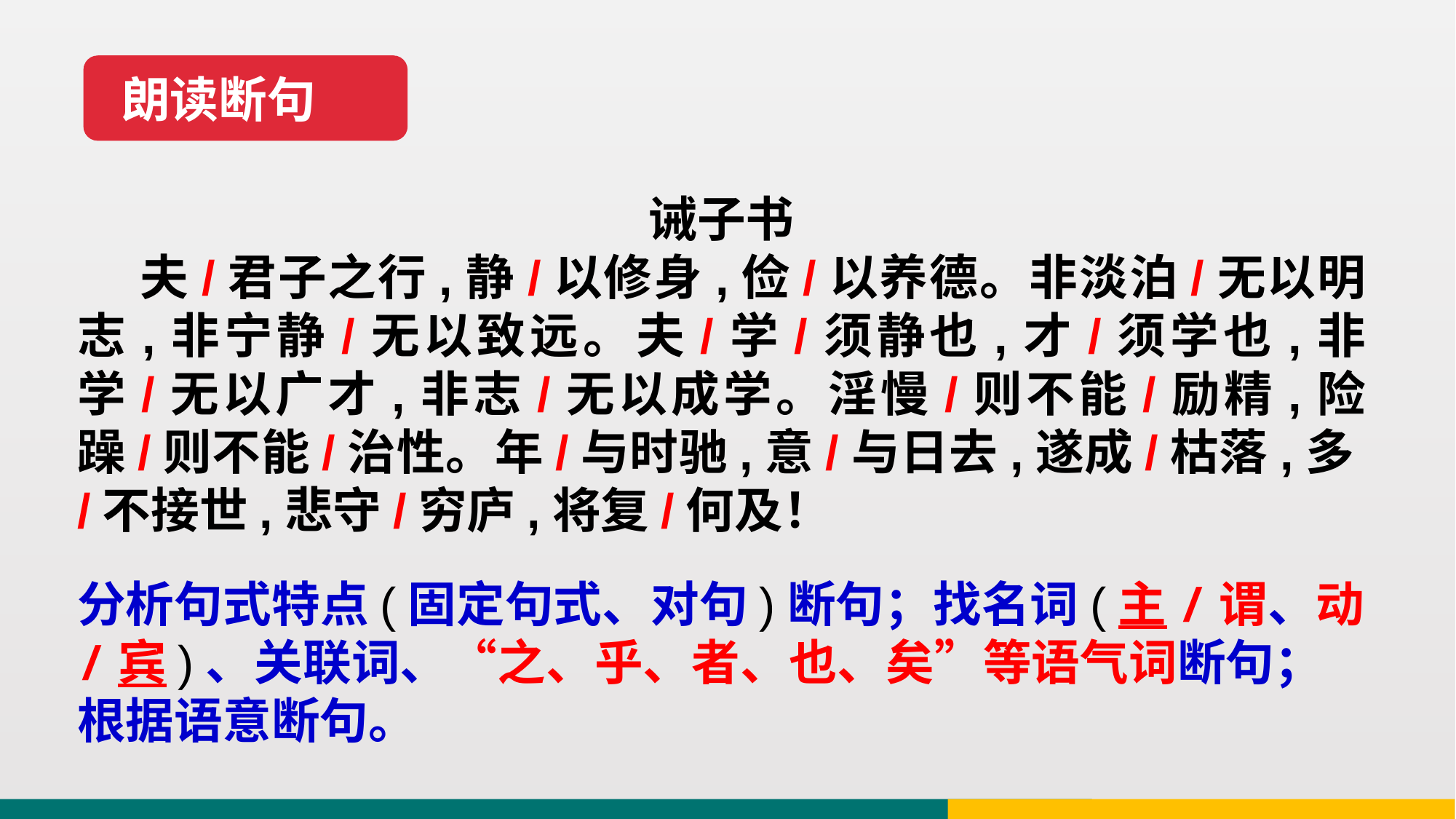

朗读断句
诫子书
    夫/君子之行,静/以修身,俭/以养德。非淡泊/无以明志,非宁静/无以致远。夫/学/须静也,才/须学也,非学/无以广才,非志/无以成学。淫慢/则不能/励精,险躁/则不能/治性。年/与时驰,意/与日去,遂成/枯落,多/不接世,悲守/穷庐,将复/何及！
分析句式特点(固定句式、对句)断句；找名词(主/谓、动/宾)、关联词、“之、乎、者、也、矣”等语气词断句；根据语意断句。